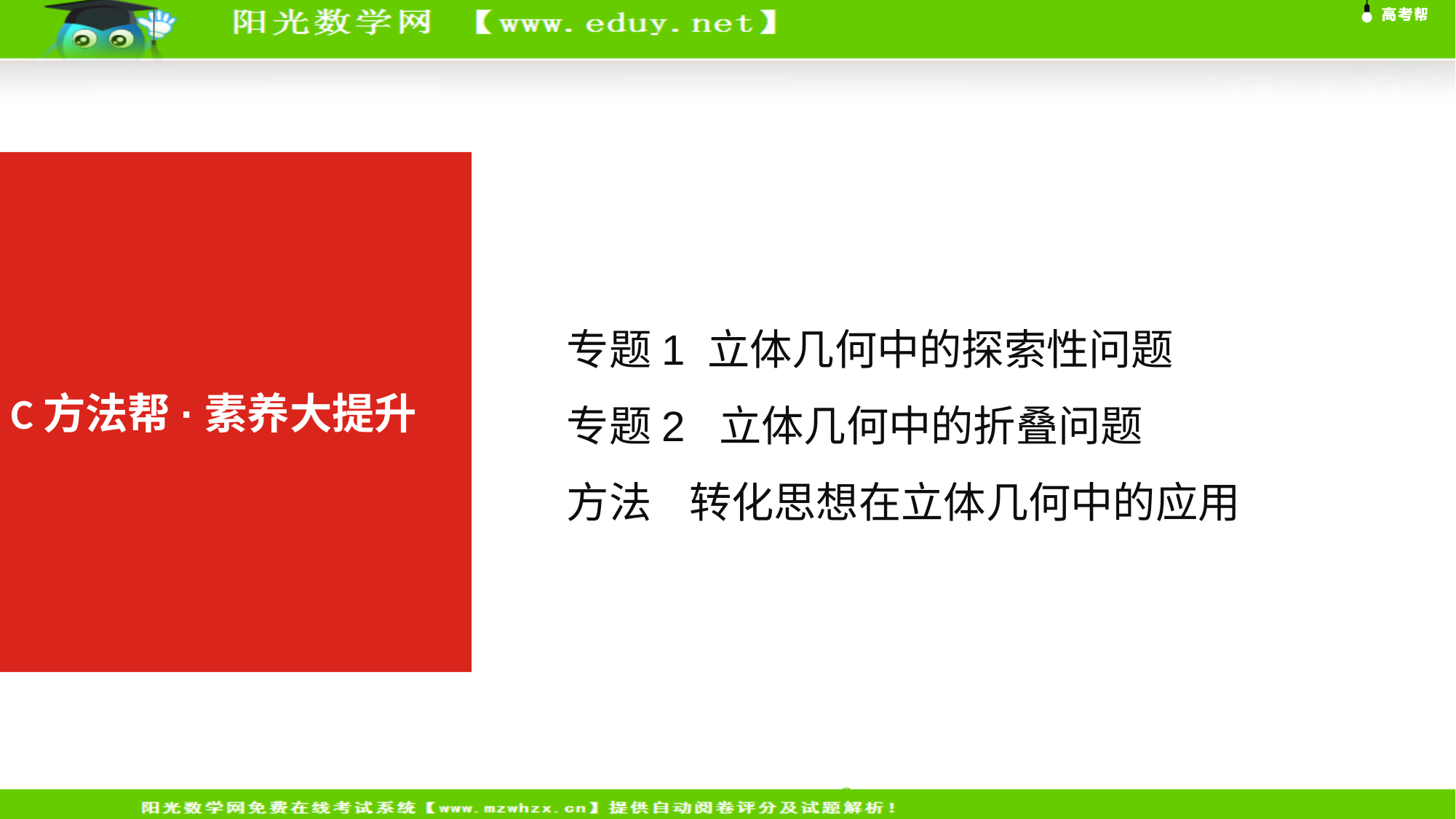

专题1 立体几何中的探索性问题
专题2  立体几何中的折叠问题
方法    转化思想在立体几何中的应用
C方法帮·素养大提升